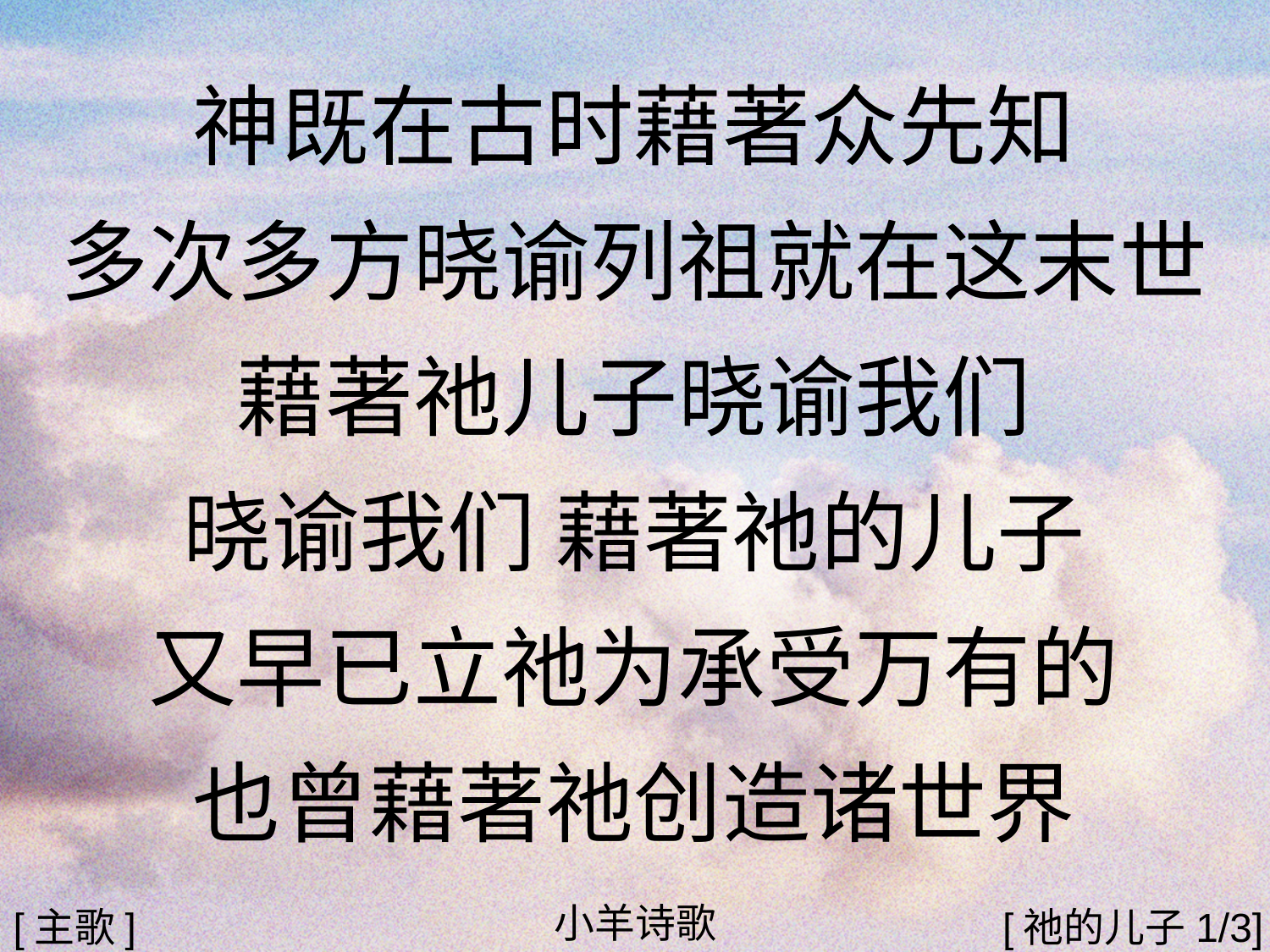

神既在古时藉著众先知

多次多方晓谕列祖就在这末世

藉著祂儿子晓谕我们

晓谕我们 藉著祂的儿子

又早已立祂为承受万有的

也曾藉著祂创造诸世界

#

小羊诗歌
[主歌]
[祂的儿子1/3]